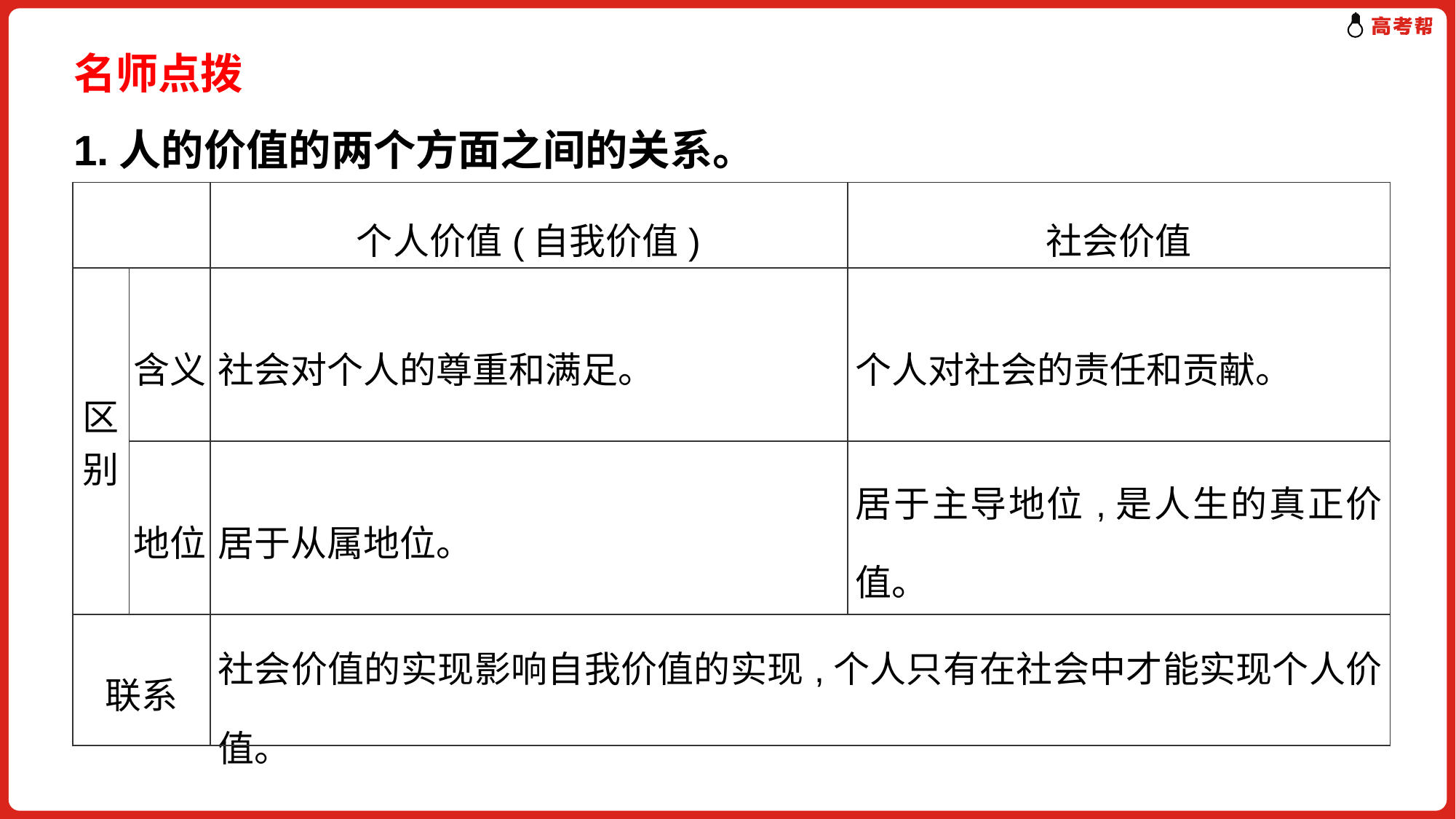

名师点拨
1.人的价值的两个方面之间的关系。
|  |  | 个人价值(自我价值) | 社会价值 |
| --- | --- | --- | --- |
| 区别 | 含义 | 社会对个人的尊重和满足。 | 个人对社会的责任和贡献。 |
|  | 地位 | 居于从属地位。 | 居于主导地位,是人生的真正价值。 |
| 联系 |  | 社会价值的实现影响自我价值的实现,个人只有在社会中才能实现个人价值。 |  |